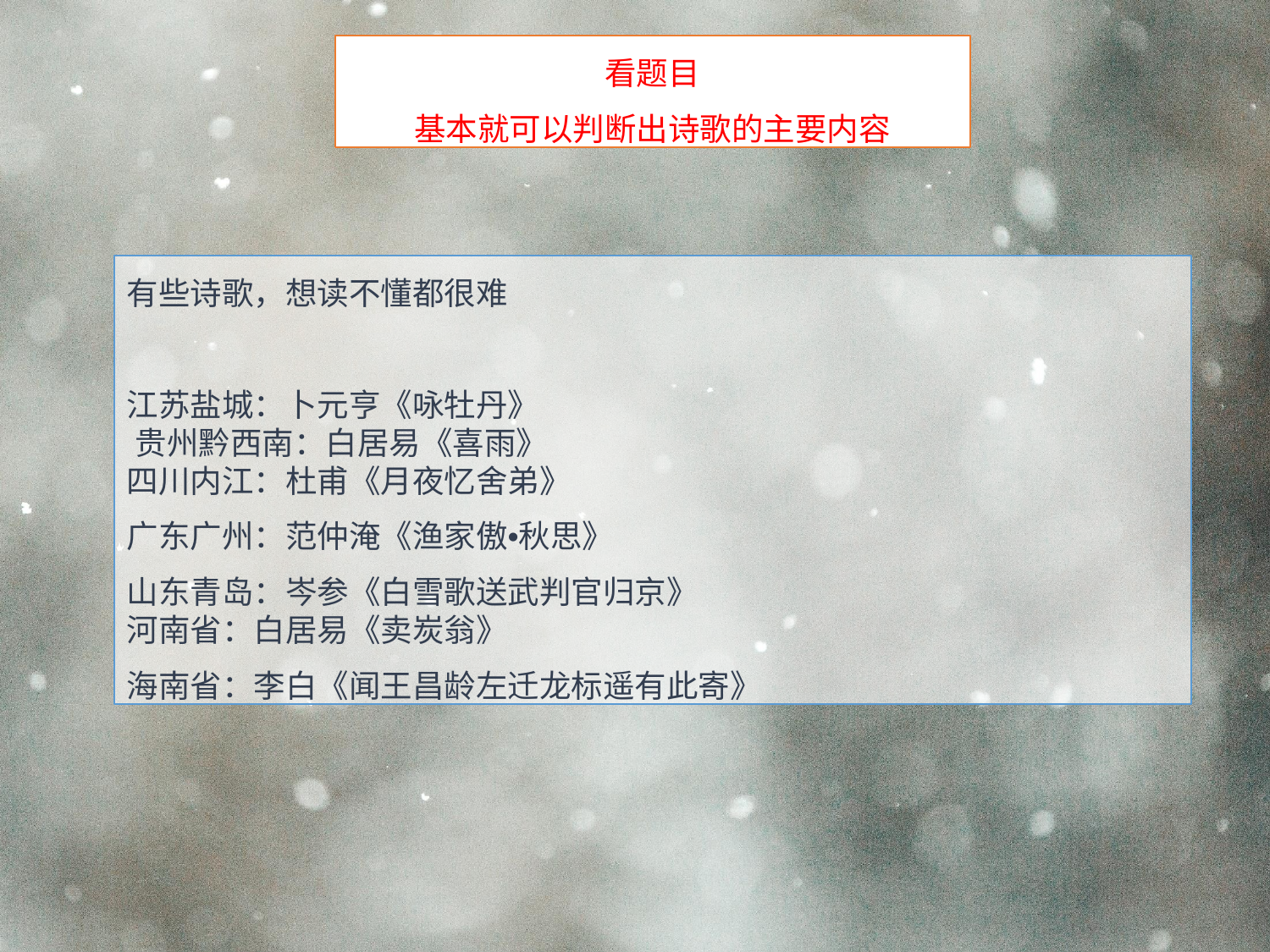

看题目
基本就可以判断出诗歌的主要内容
有些诗歌，想读不懂都很难

江苏盐城：卜元亨《咏牡丹》
 贵州黔西南：白居易《喜雨》
四川内江：杜甫《月夜忆舍弟》
广东广州：范仲淹《渔家傲•秋思》
山东青岛：岑参《白雪歌送武判官归京》
河南省：白居易《卖炭翁》
海南省：李白《闻王昌龄左迁龙标遥有此寄》